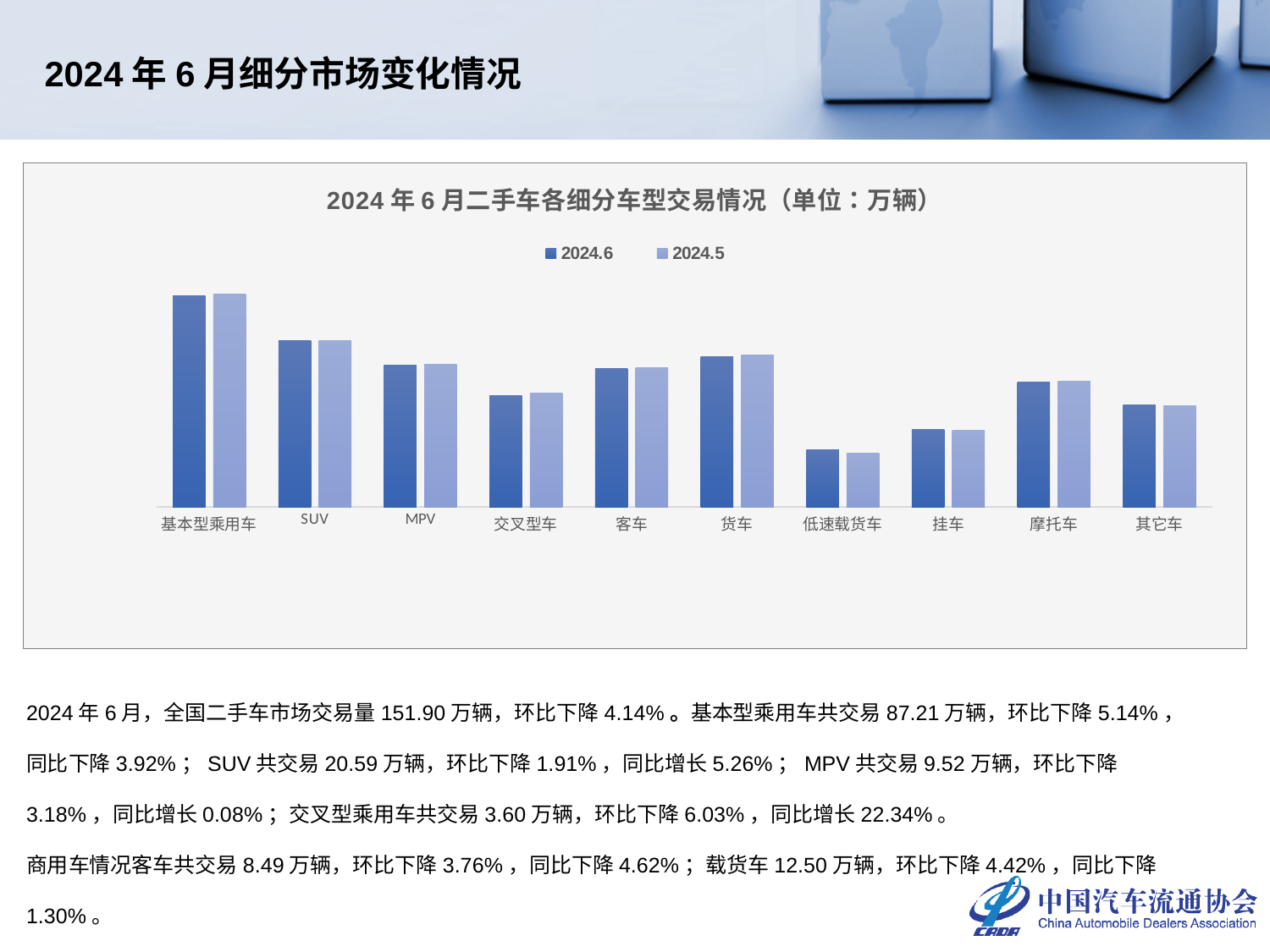

2024年6月细分市场变化情况

### Chart: 2024年6月二手车各细分车型交易情况（单位：万辆）

| Category | 2024.6 | 2024.5 |
|---|---|---|
| 基本型乘用车 | 87.2109 | 91.9334 |
| SUV | 20.5948 | 20.9954 |
| MPV | 9.5181 | 9.8308 |
| 交叉型车 | 3.5985 | 3.8295 |
| 客车 | 8.4934 | 8.8253 |
| 货车 | 12.5039 | 13.0824 |
| 低速载货车 | 0.6233 | 0.5699 |
| 挂车 | 1.2028 | 1.1748 |
| 摩托车 | 5.4861 | 5.6549 |
| 其它车 | 2.6719 | 2.5645 |
2024年6月，全国二手车市场交易量151.90万辆，环比下降4.14%。基本型乘用车共交易87.21万辆，环比下降5.14%，同比下降3.92%；SUV共交易20.59万辆，环比下降1.91%，同比增长5.26%；MPV共交易9.52万辆，环比下降3.18%，同比增长0.08%；交叉型乘用车共交易3.60万辆，环比下降6.03%，同比增长22.34%。
商用车情况客车共交易8.49万辆，环比下降3.76%，同比下降4.62%；载货车12.50万辆，环比下降4.42%，同比下降1.30%。